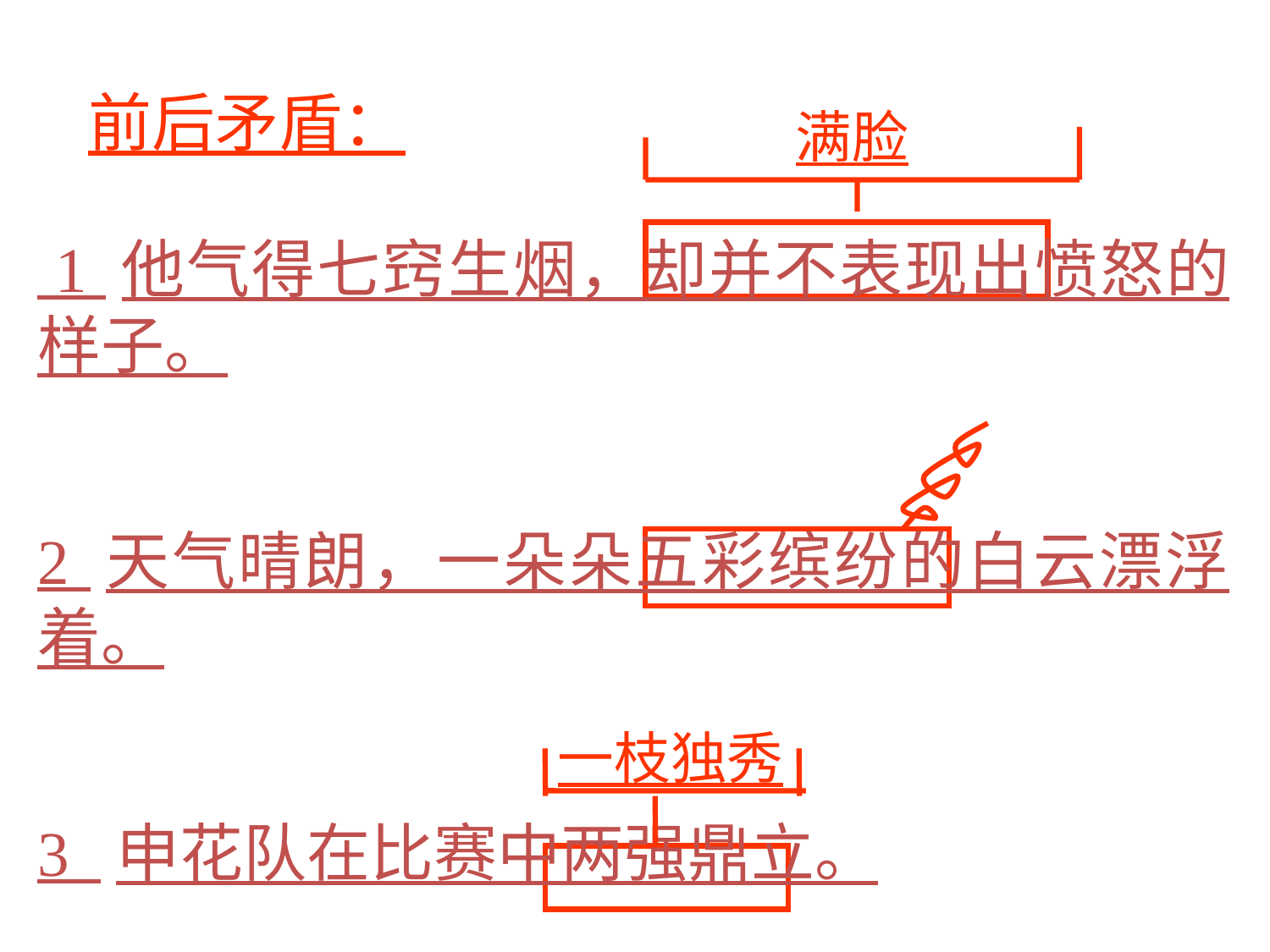

前后矛盾：
满脸

 1 他气得七窍生烟，却并不表现出愤怒的样子。

2 天气晴朗，一朵朵五彩缤纷的白云漂浮着。

3  申花队在比赛中两强鼎立。

一枝独秀